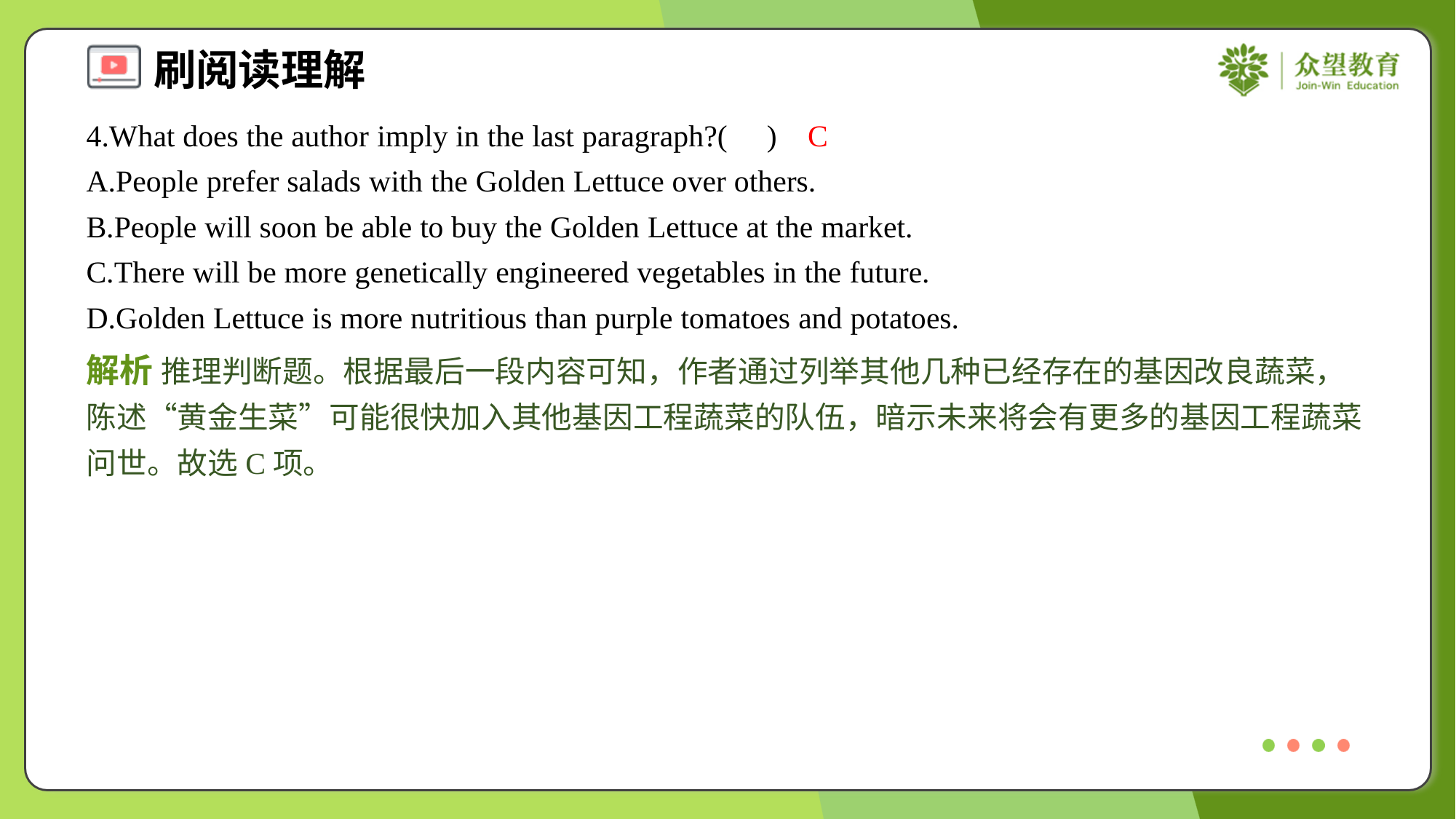

4.What does the author imply in the last paragraph?(     )
C
A.People prefer salads with the Golden Lettuce over others.
B.People will soon be able to buy the Golden Lettuce at the market.
C.There will be more genetically engineered vegetables in the future.
D.Golden Lettuce is more nutritious than purple tomatoes and potatoes.
解析 推理判断题。根据最后一段内容可知，作者通过列举其他几种已经存在的基因改良蔬菜，陈述“黄金生菜”可能很快加入其他基因工程蔬菜的队伍，暗示未来将会有更多的基因工程蔬菜问世。故选C项。